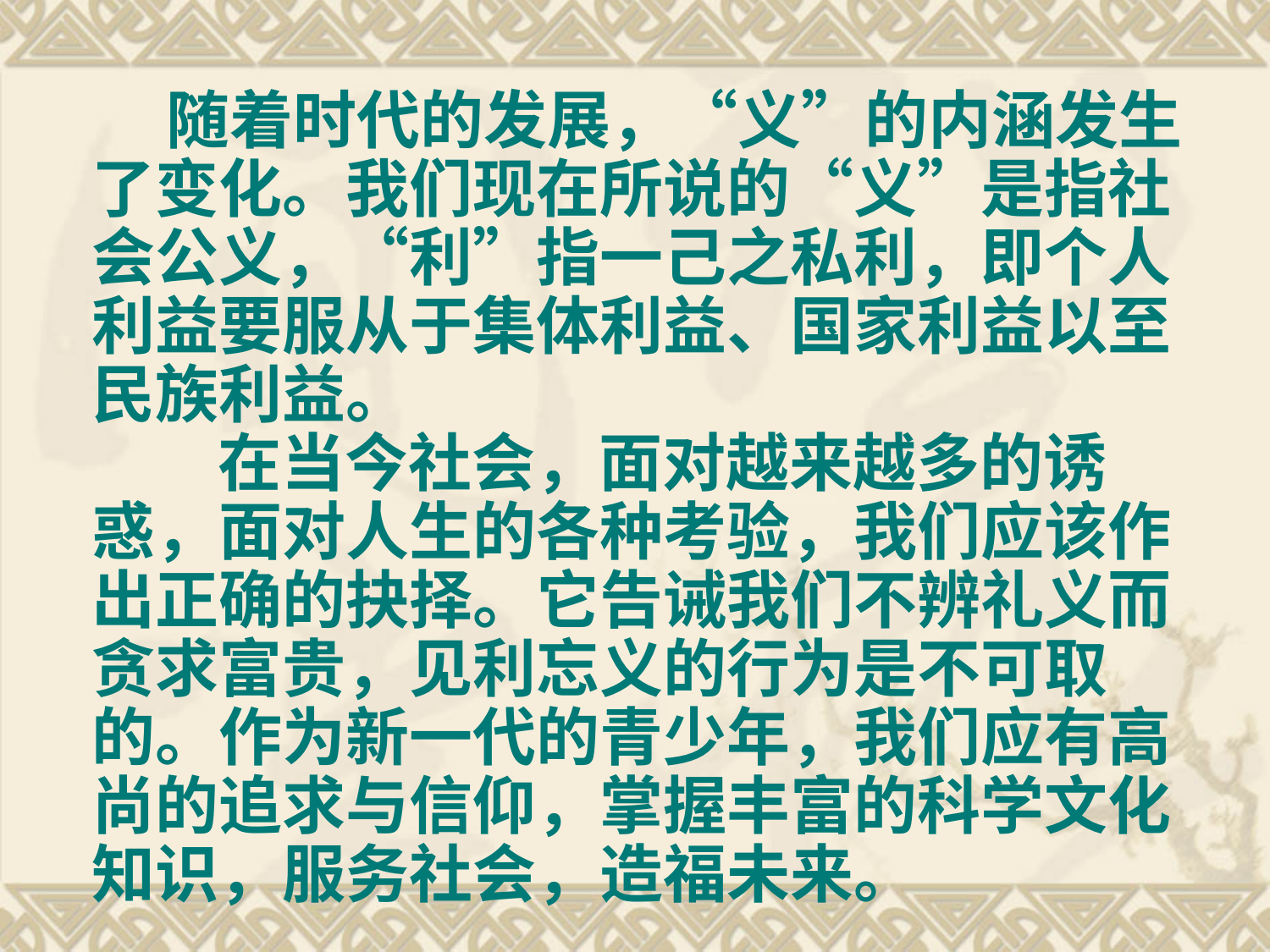

随着时代的发展，“义”的内涵发生了变化。我们现在所说的“义”是指社会公义，“利”指一己之私利，即个人利益要服从于集体利益、国家利益以至民族利益。
           在当今社会，面对越来越多的诱惑，面对人生的各种考验，我们应该作出正确的抉择。它告诫我们不辨礼义而贪求富贵，见利忘义的行为是不可取的。作为新一代的青少年，我们应有高尚的追求与信仰，掌握丰富的科学文化知识，服务社会，造福未来。